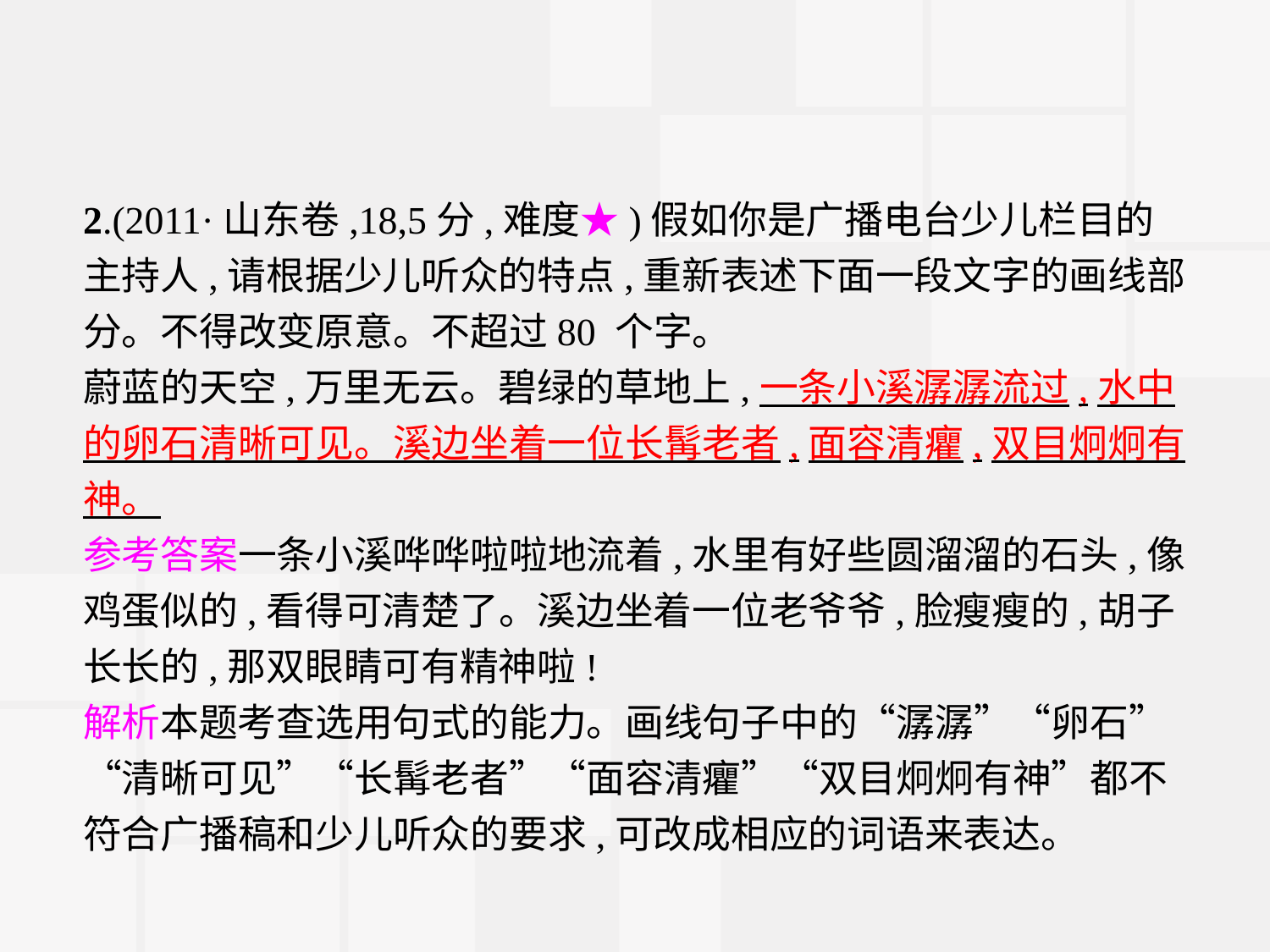

2.(2011·山东卷,18,5分,难度★)假如你是广播电台少儿栏目的主持人,请根据少儿听众的特点,重新表述下面一段文字的画线部分。不得改变原意。不超过80 个字。
蔚蓝的天空,万里无云。碧绿的草地上,一条小溪潺潺流过,水中的卵石清晰可见。溪边坐着一位长髯老者,面容清癯,双目炯炯有神。
参考答案一条小溪哗哗啦啦地流着,水里有好些圆溜溜的石头,像鸡蛋似的,看得可清楚了。溪边坐着一位老爷爷,脸瘦瘦的,胡子长长的,那双眼睛可有精神啦!
解析本题考查选用句式的能力。画线句子中的“潺潺”“卵石”“清晰可见”“长髯老者”“面容清癯”“双目炯炯有神”都不符合广播稿和少儿听众的要求,可改成相应的词语来表达。